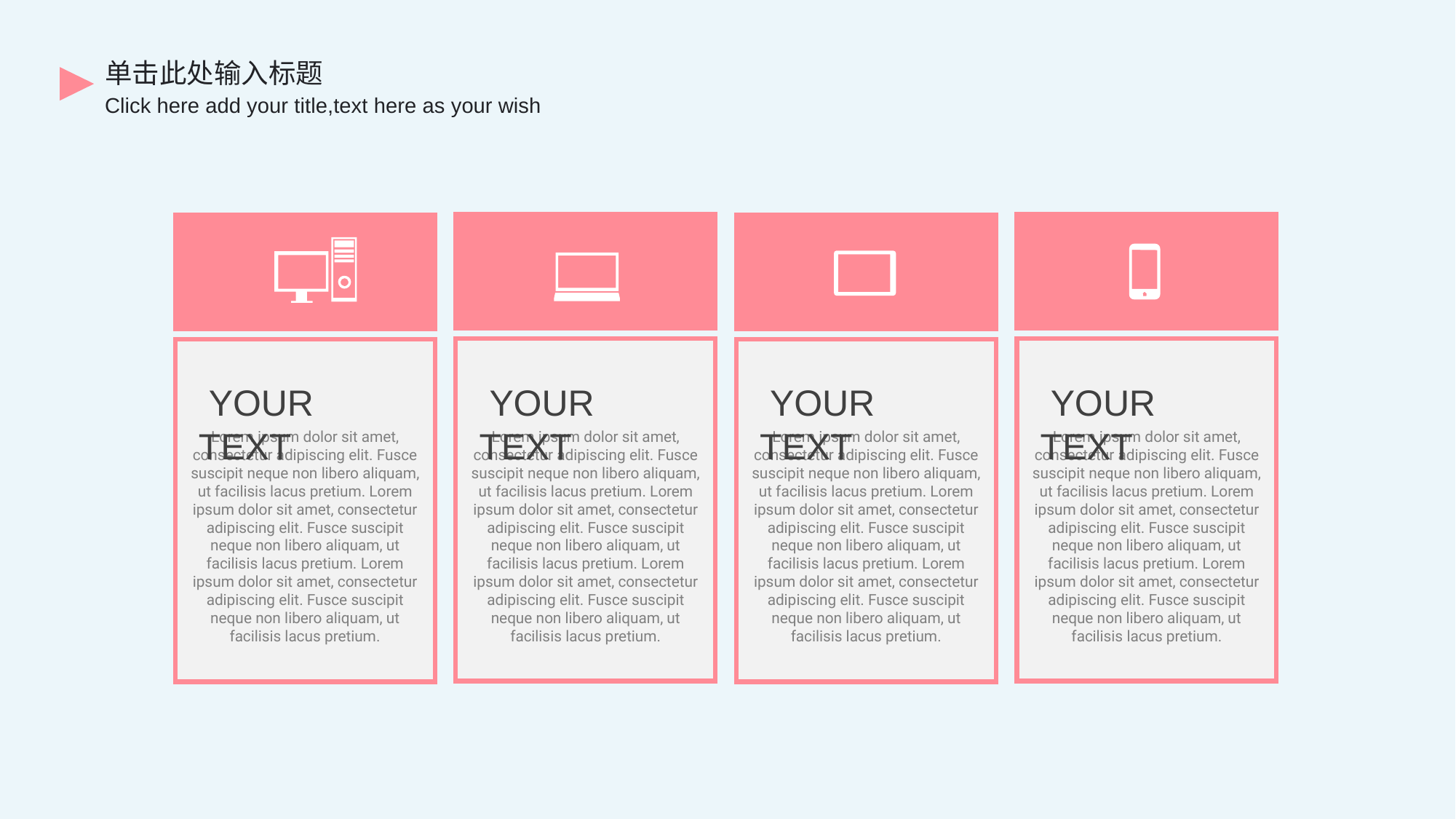

单击此处输入标题

Click here add your title,text here as your wish

 YOUR TEXT
 YOUR TEXT
 YOUR TEXT
 YOUR TEXT

Lorem ipsum dolor sit amet, consectetur adipiscing elit. Fusce suscipit neque non libero aliquam, ut facilisis lacus pretium. Lorem ipsum dolor sit amet, consectetur adipiscing elit. Fusce suscipit neque non libero aliquam, ut facilisis lacus pretium. Lorem ipsum dolor sit amet, consectetur adipiscing elit. Fusce suscipit neque non libero aliquam, ut facilisis lacus pretium.

Lorem ipsum dolor sit amet, consectetur adipiscing elit. Fusce suscipit neque non libero aliquam, ut facilisis lacus pretium. Lorem ipsum dolor sit amet, consectetur adipiscing elit. Fusce suscipit neque non libero aliquam, ut facilisis lacus pretium. Lorem ipsum dolor sit amet, consectetur adipiscing elit. Fusce suscipit neque non libero aliquam, ut facilisis lacus pretium.

Lorem ipsum dolor sit amet, consectetur adipiscing elit. Fusce suscipit neque non libero aliquam, ut facilisis lacus pretium. Lorem ipsum dolor sit amet, consectetur adipiscing elit. Fusce suscipit neque non libero aliquam, ut facilisis lacus pretium. Lorem ipsum dolor sit amet, consectetur adipiscing elit. Fusce suscipit neque non libero aliquam, ut facilisis lacus pretium.

Lorem ipsum dolor sit amet, consectetur adipiscing elit. Fusce suscipit neque non libero aliquam, ut facilisis lacus pretium. Lorem ipsum dolor sit amet, consectetur adipiscing elit. Fusce suscipit neque non libero aliquam, ut facilisis lacus pretium. Lorem ipsum dolor sit amet, consectetur adipiscing elit. Fusce suscipit neque non libero aliquam, ut facilisis lacus pretium.